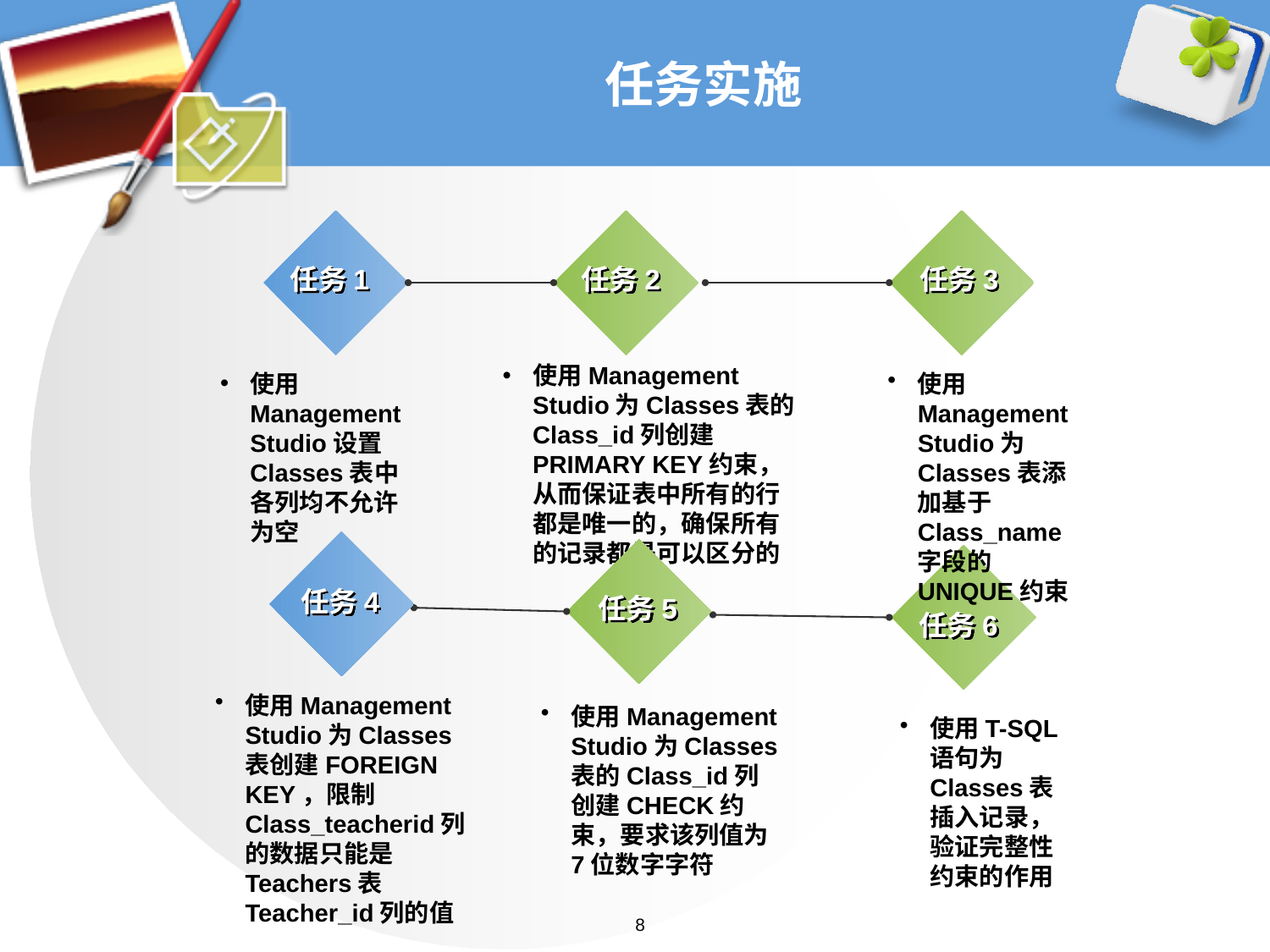

# 任务实施

任务1
任务2
任务3
使用Management Studio为Classes表的Class_id列创建PRIMARY KEY约束，从而保证表中所有的行都是唯一的，确保所有的记录都是可以区分的
使用Management Studio设置Classes表中各列均不允许为空
使用Management Studio为Classes表添加基于Class_name字段的UNIQUE约束

任务4
任务5
任务6
使用Management Studio为Classes表创建FOREIGN KEY，限制Class_teacherid列的数据只能是Teachers表Teacher_id列的值
使用Management Studio为Classes表的Class_id列创建CHECK约束，要求该列值为7位数字字符
使用T-SQL语句为Classes表插入记录，验证完整性 约束的作用
8